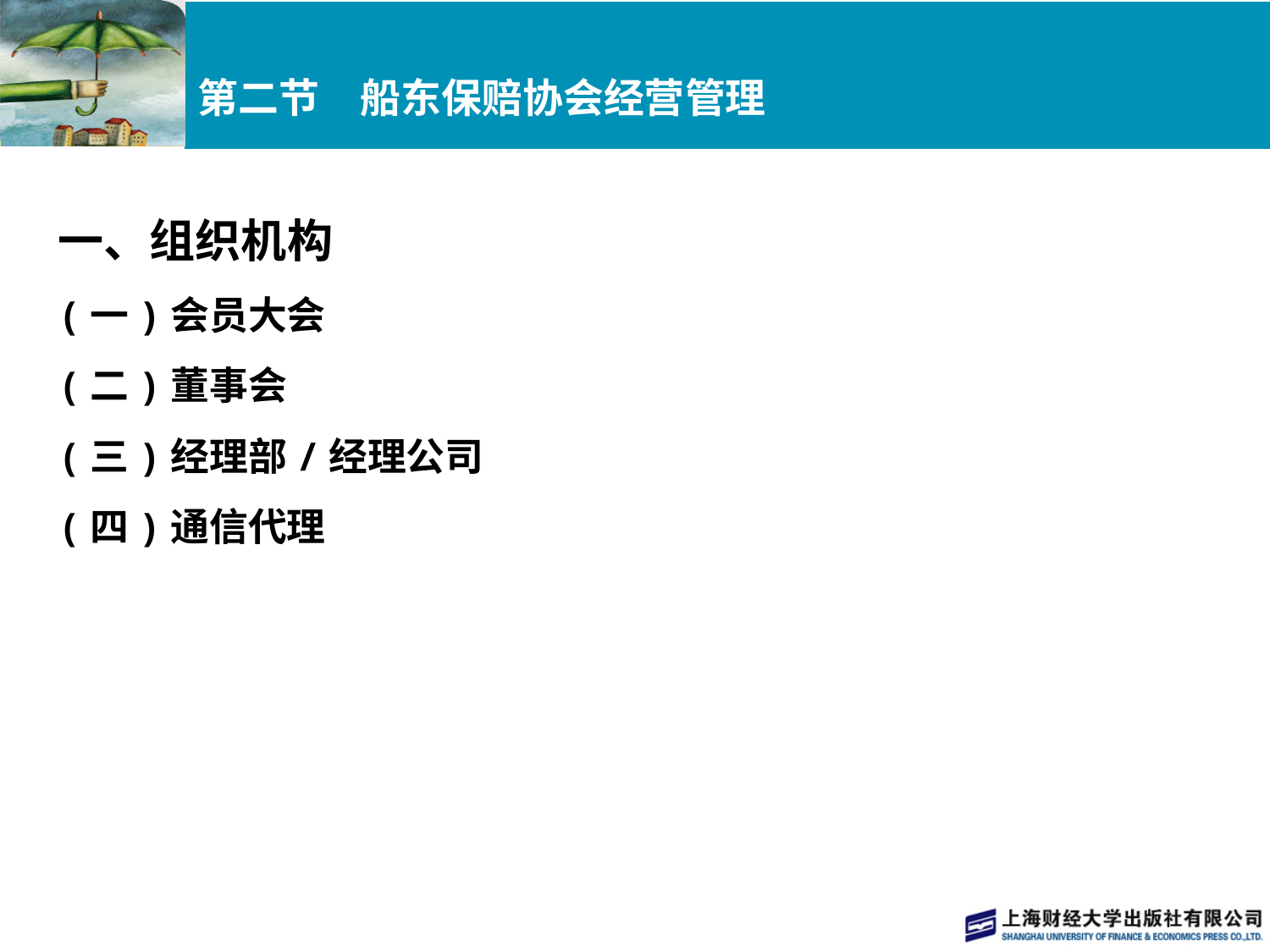

# 第二节　船东保赔协会经营管理
一、组织机构
(一)会员大会
(二)董事会
(三)经理部/经理公司
(四)通信代理